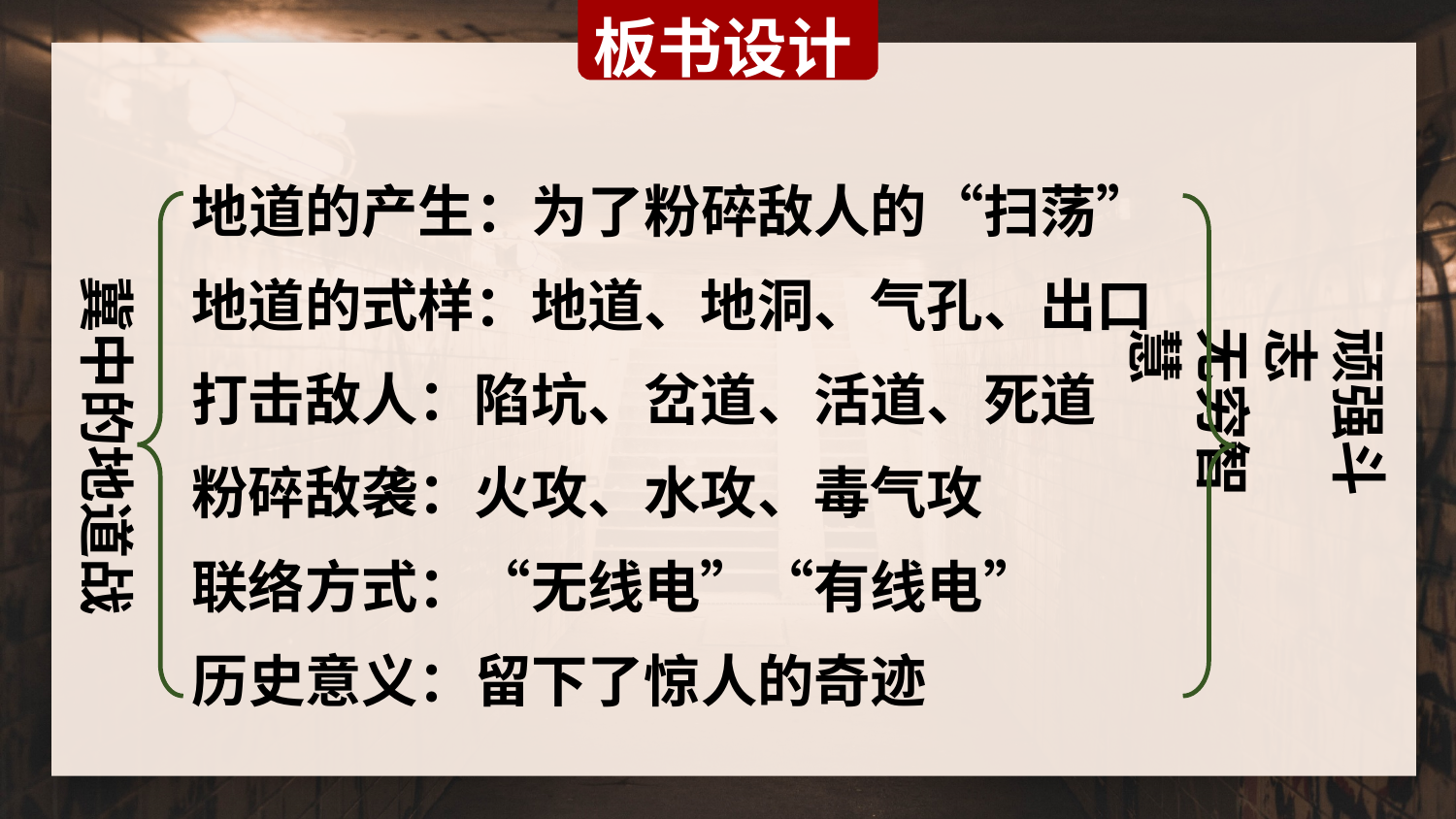

板书设计
地道的产生：为了粉碎敌人的“扫荡”

冀中的地道战
地道的式样：地道、地洞、气孔、出口
顽强斗志
无穷智慧
打击敌人：陷坑、岔道、活道、死道
粉碎敌袭：火攻、水攻、毒气攻
联络方式：“无线电”“有线电”
历史意义：留下了惊人的奇迹